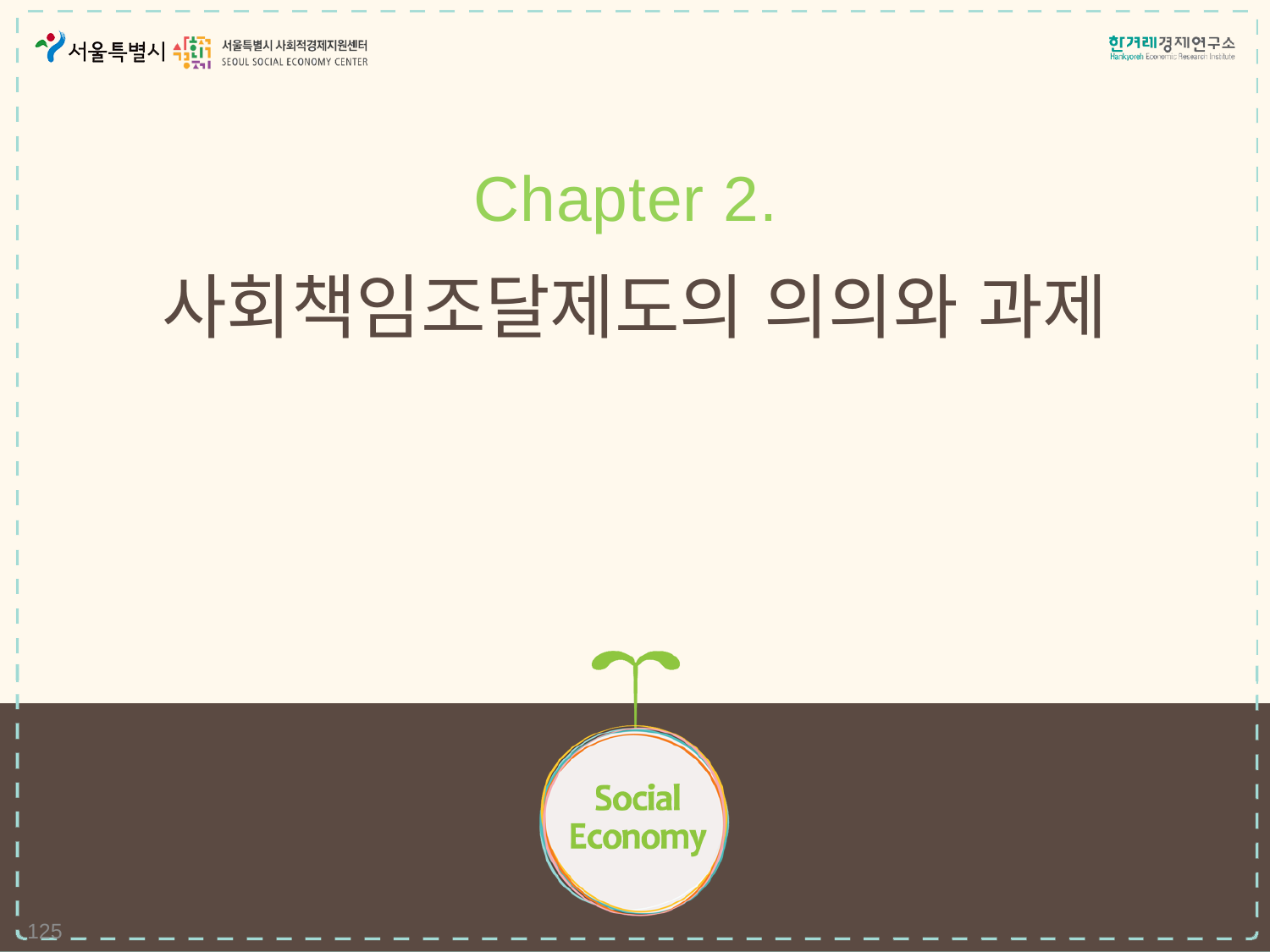

Chapter 2.
# 사회책임조달제도의 의의와 과제
125